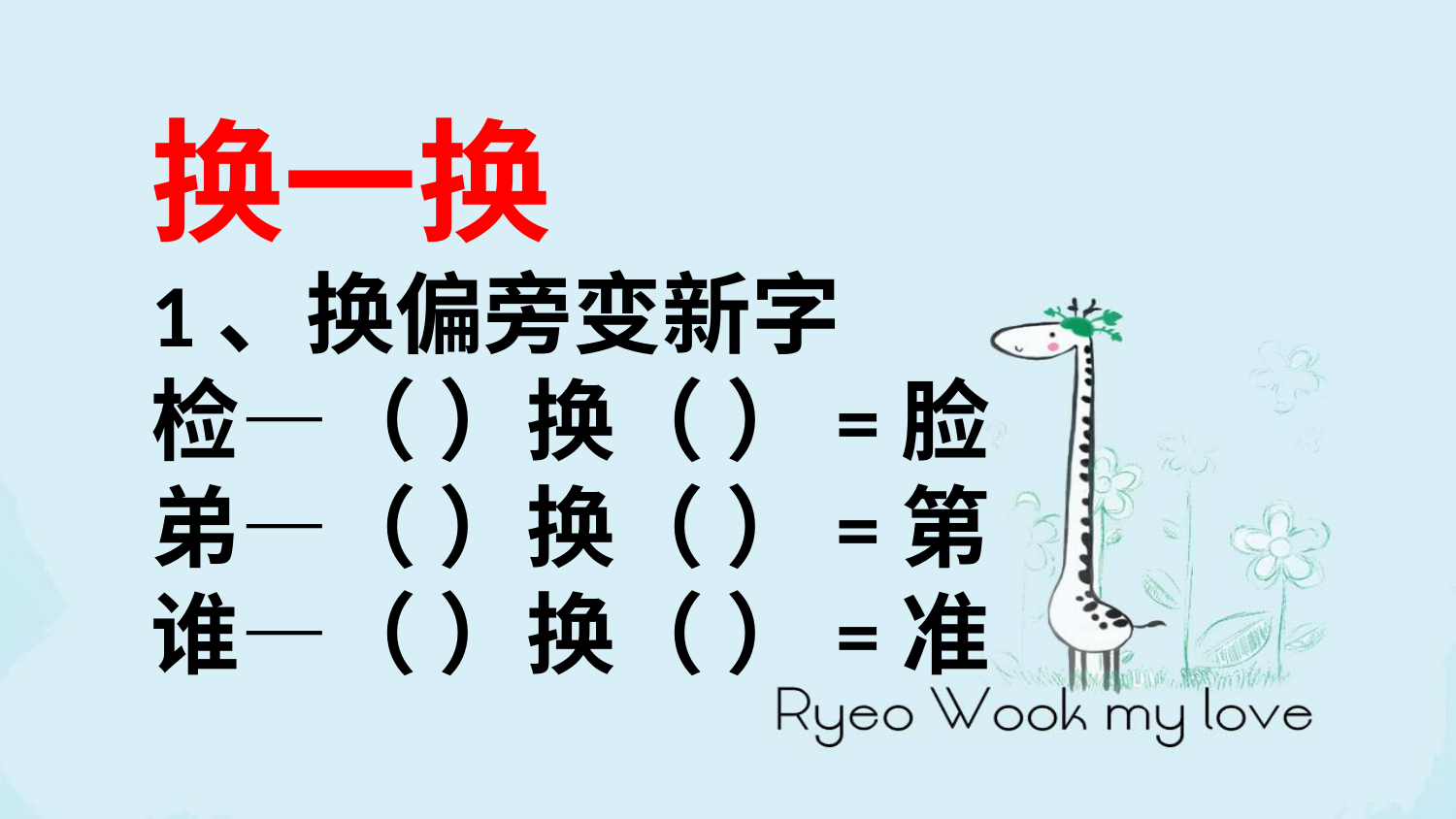

换一换
1、换偏旁变新字
检—（ ）换（ ）=脸
弟—（ ）换（ ）=第
谁—（ ）换（ ）=准